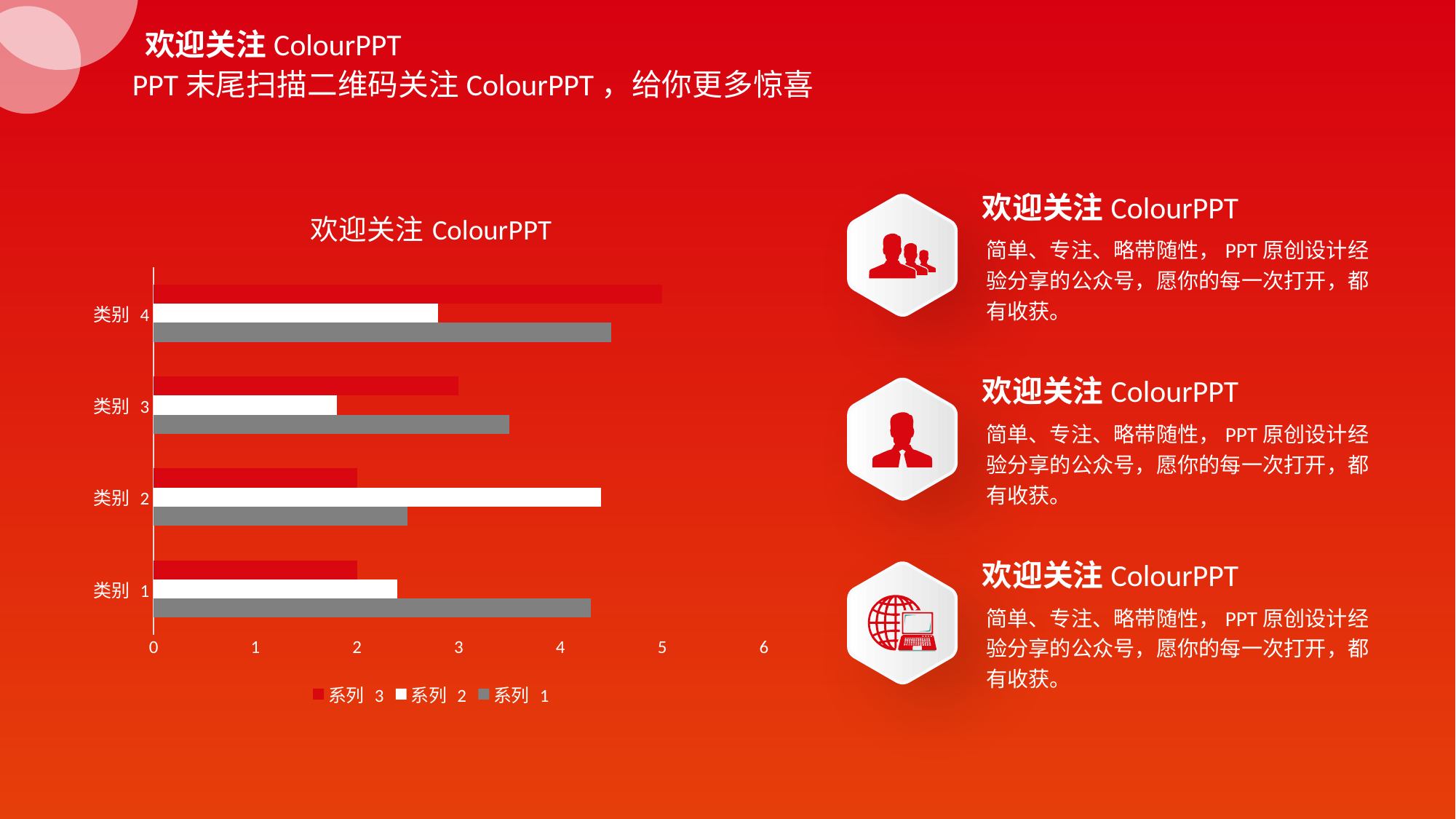

欢迎关注ColourPPT
PPT末尾扫描二维码关注ColourPPT，给你更多惊喜

### Chart: 欢迎关注ColourPPT

| Category | 系列 1 | 系列 2 | 系列 3 |
|---|---|---|---|
| 类别 1 | 4.3 | 2.4 | 2.0 |
| 类别 2 | 2.5 | 4.4 | 2.0 |
| 类别 3 | 3.5 | 1.8 | 3.0 |
| 类别 4 | 4.5 | 2.8 | 5.0 |
欢迎关注ColourPPT

简单、专注、略带随性，PPT原创设计经验分享的公众号，愿你的每一次打开，都有收获。
欢迎关注ColourPPT

简单、专注、略带随性，PPT原创设计经验分享的公众号，愿你的每一次打开，都有收获。
欢迎关注ColourPPT

简单、专注、略带随性，PPT原创设计经验分享的公众号，愿你的每一次打开，都有收获。